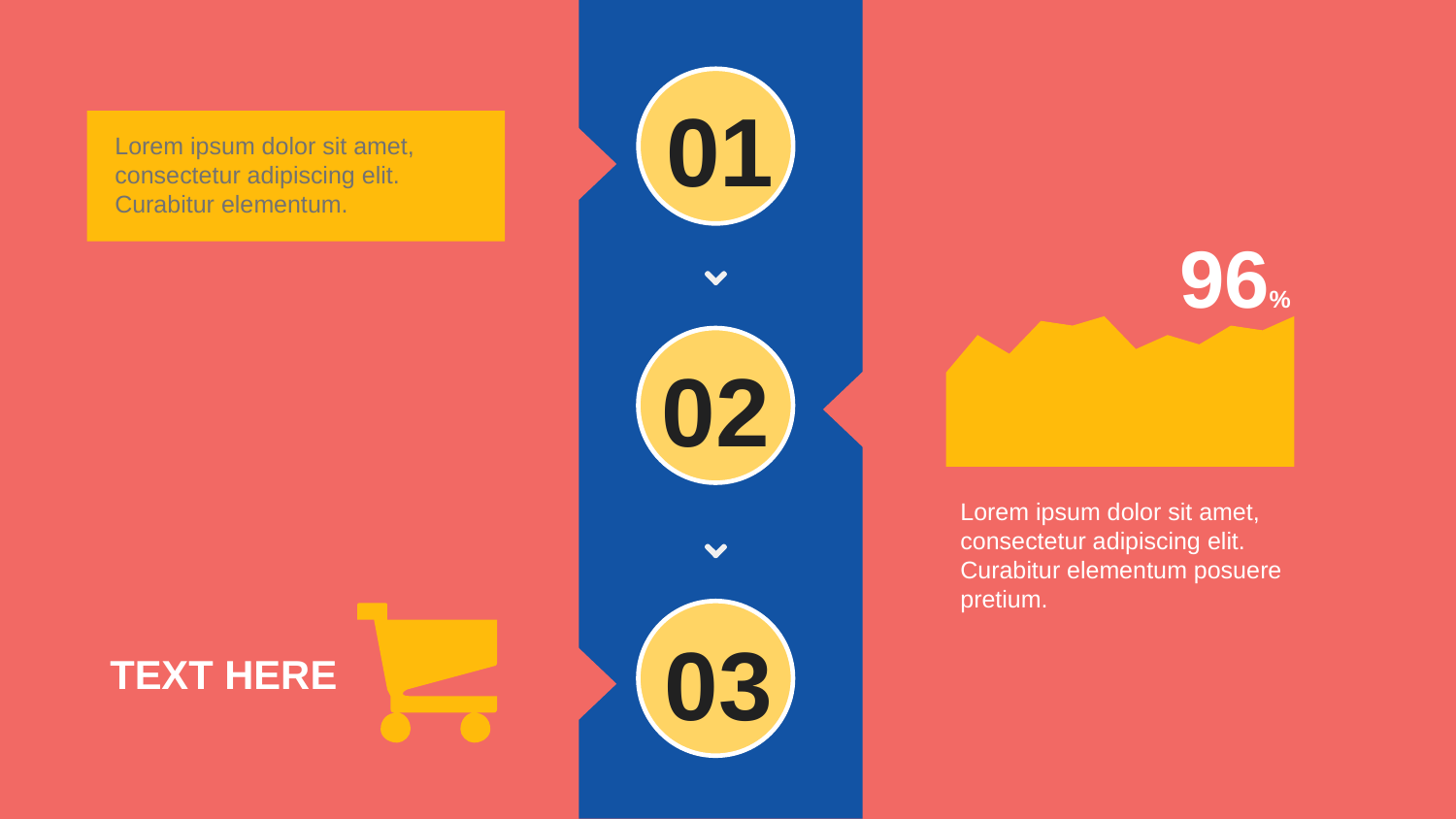

01

Lorem ipsum dolor sit amet, consectetur adipiscing elit. Curabitur elementum.

96%

### Chart

| Category | 系列 1 |
|---|---|
| 1月 | 20.0 |
| 2月 | 28.0 |
| 3月 | 24.0 |
| 4月 | 31.0 |
| 5月 | 30.0 |
| 6月 | 32.0 |
| 7月 | 25.0 |
| 8月 | 28.0 |
| 9月 | 26.0 |
| 10月 | 30.0 |
| 11月 | 29.0 |
| 12月 | 32.0 |
02

Lorem ipsum dolor sit amet, consectetur adipiscing elit. Curabitur elementum posuere pretium.

03
TEXT HERE